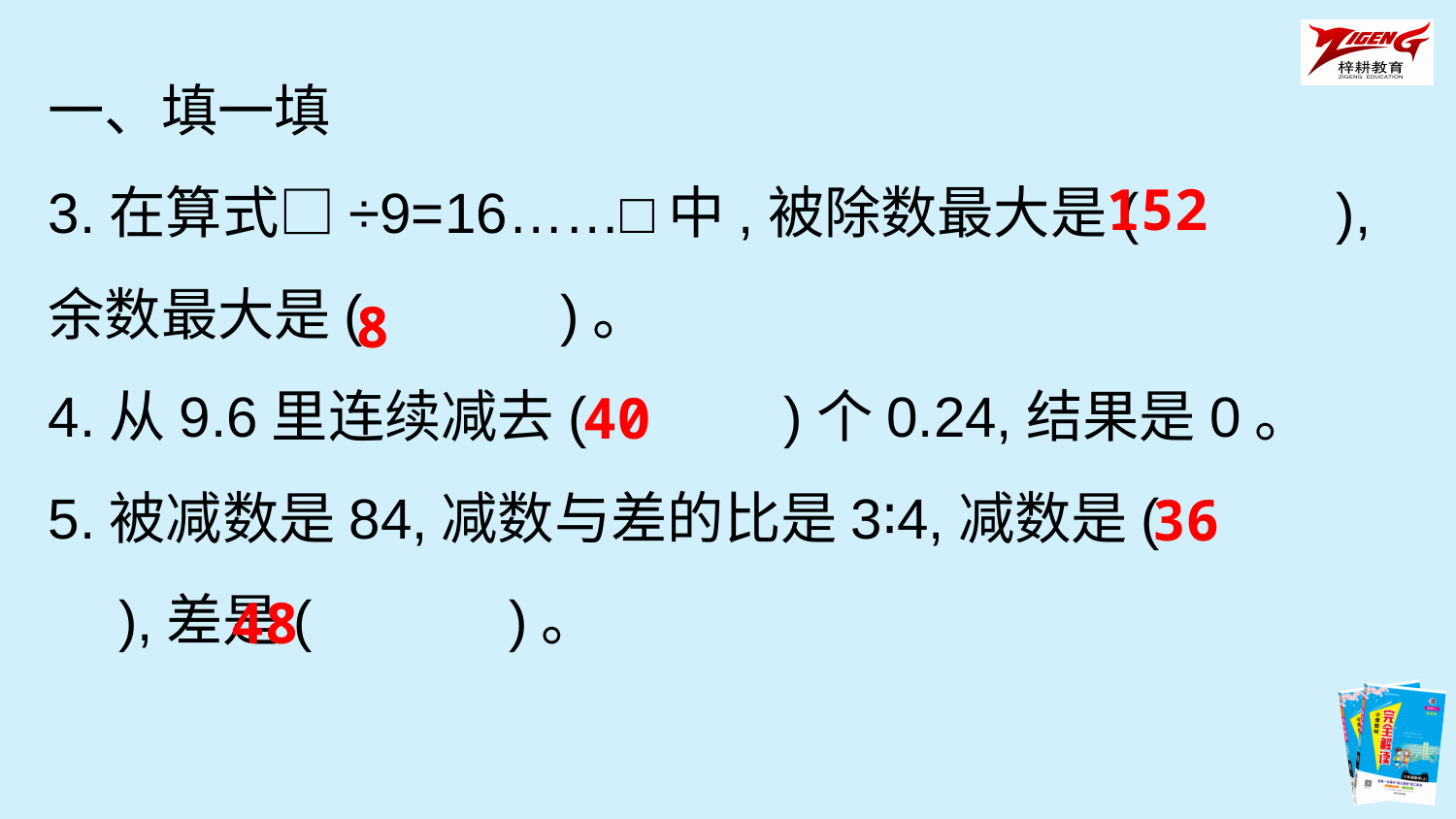

一、填一填
3.在算式□÷9=16……□中,被除数最大是(　　　),余数最大是(　　　)。
4.从9.6里连续减去(　　　)个0.24,结果是0。
5.被减数是84,减数与差的比是3∶4,减数是(　　　),差是(　　　)。
152
8
40
36
48